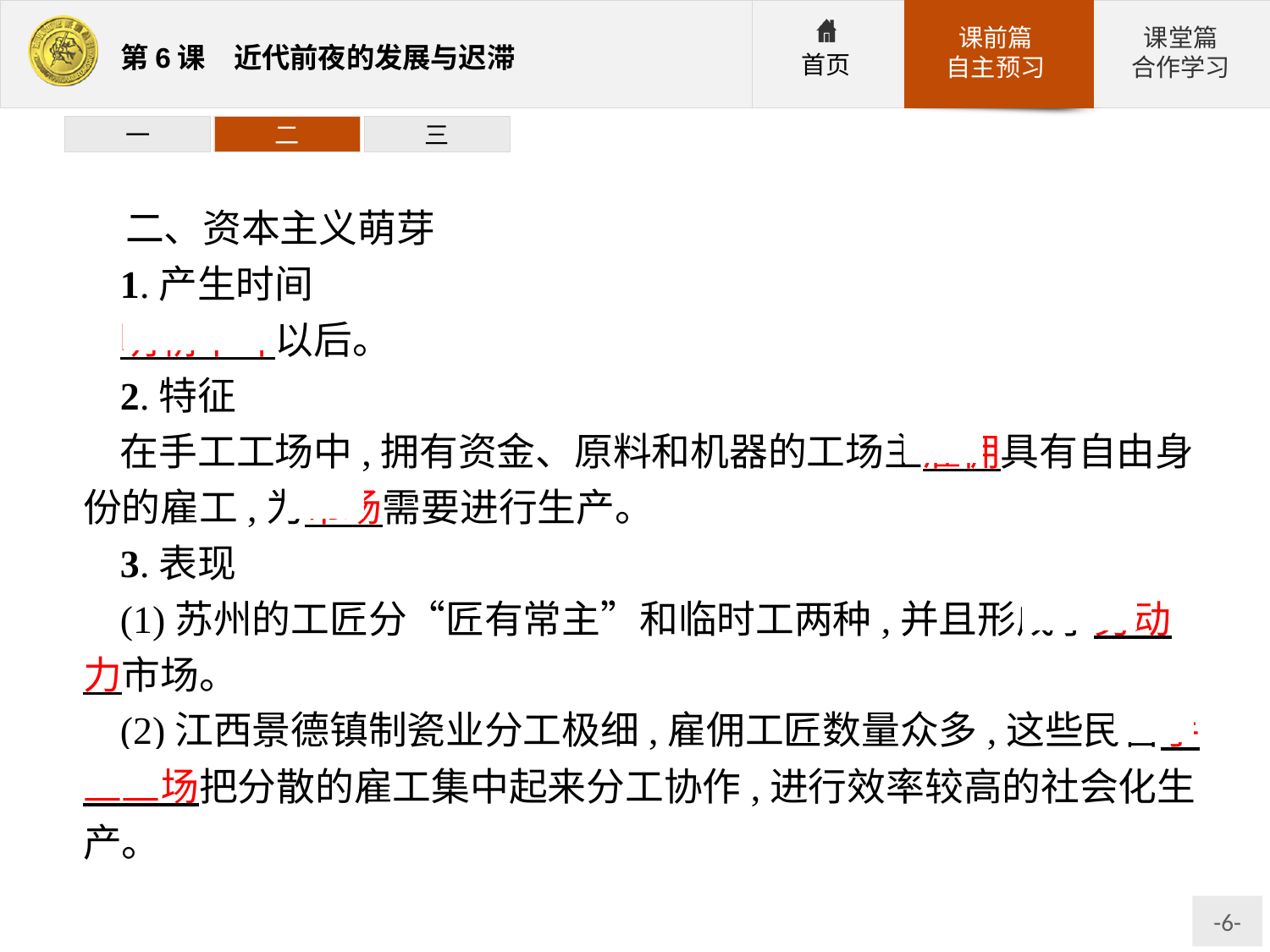

一
二
三
二、资本主义萌芽
1.产生时间
明朝中叶以后。
2.特征
在手工工场中,拥有资金、原料和机器的工场主雇佣具有自由身份的雇工,为市场需要进行生产。
3.表现
(1)苏州的工匠分“匠有常主”和临时工两种,并且形成了劳动力市场。
(2)江西景德镇制瓷业分工极细,雇佣工匠数量众多,这些民营手工工场把分散的雇工集中起来分工协作,进行效率较高的社会化生产。